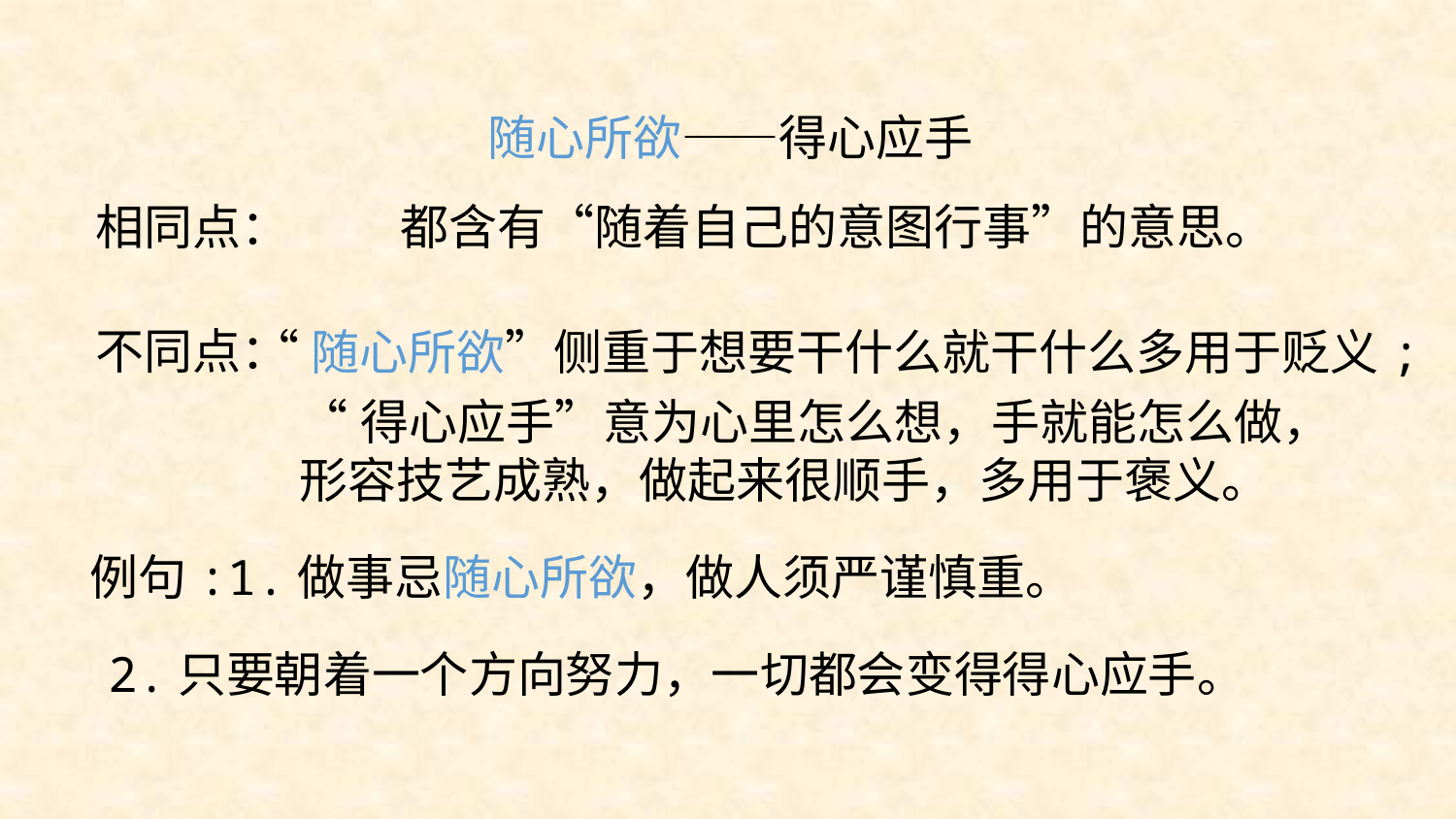

随心所欲——得心应手
相同点：
都含有“随着自己的意图行事”的意思。
不同点：
“随心所欲”侧重于想要干什么就干什么多用于贬义;
“得心应手”意为心里怎么想，手就能怎么做，形容技艺成熟，做起来很顺手，多用于褒义。
例句:1.做事忌随心所欲，做人须严谨慎重。
2.只要朝着一个方向努力，一切都会变得得心应手。